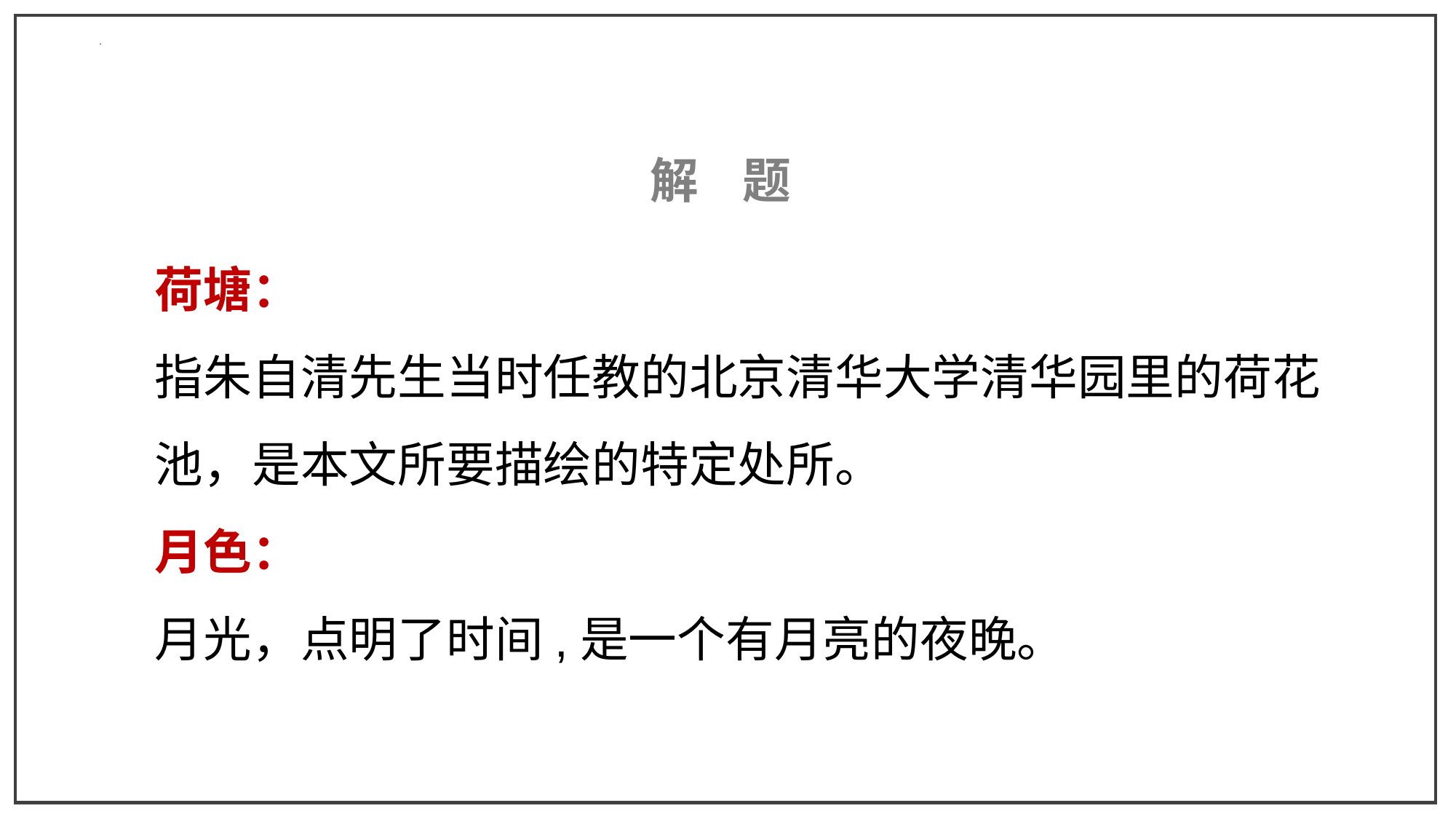

解    题
荷塘：
指朱自清先生当时任教的北京清华大学清华园里的荷花池，是本文所要描绘的特定处所。
月色：
月光，点明了时间,是一个有月亮的夜晚。